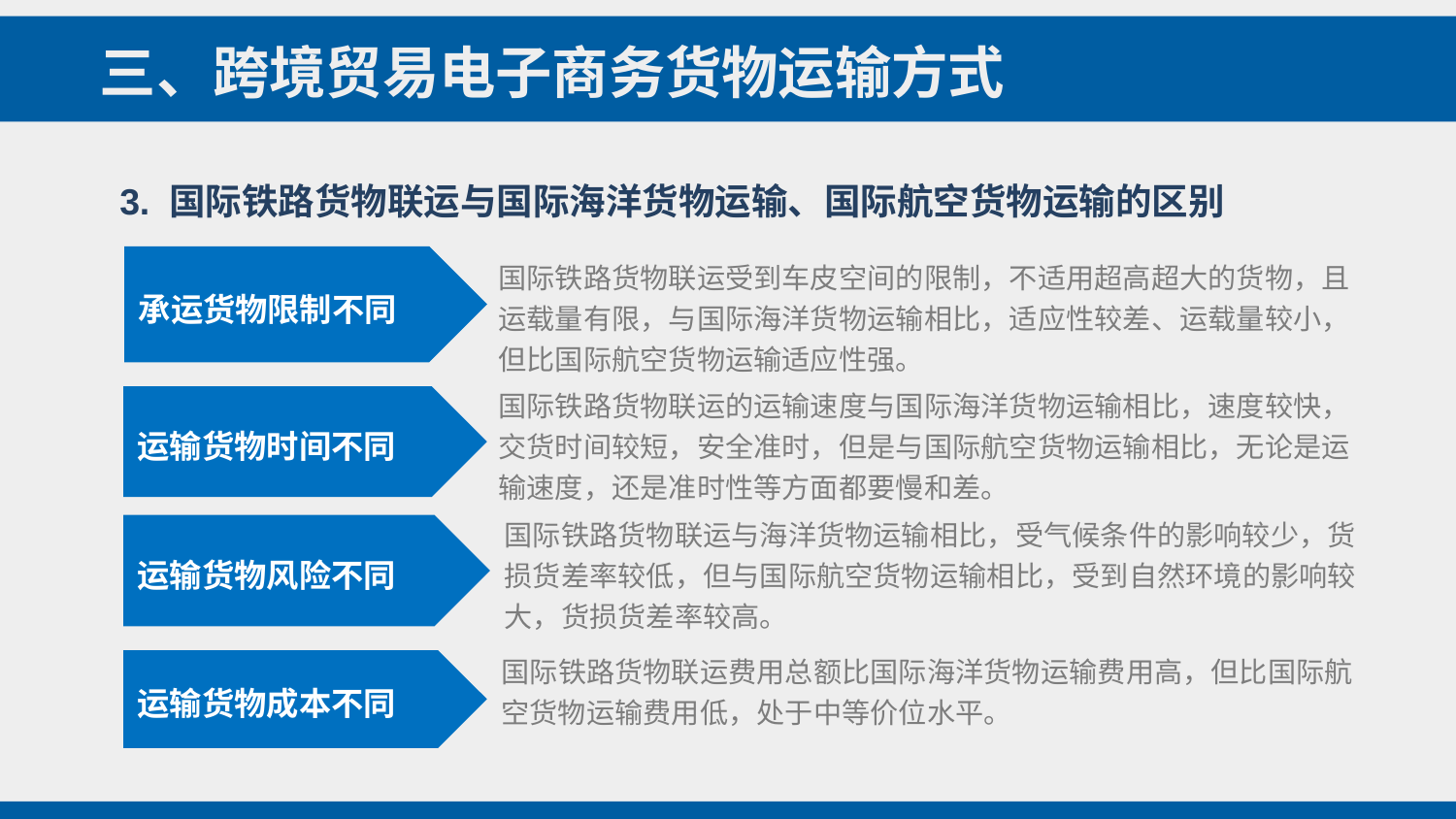

三、跨境贸易电子商务货物运输方式
3. 国际铁路货物联运与国际海洋货物运输、国际航空货物运输的区别
承运货物限制不同
国际铁路货物联运受到车皮空间的限制，不适用超高超大的货物，且运载量有限，与国际海洋货物运输相比，适应性较差、运载量较小，但比国际航空货物运输适应性强。
国际铁路货物联运的运输速度与国际海洋货物运输相比，速度较快，交货时间较短，安全准时，但是与国际航空货物运输相比，无论是运输速度，还是准时性等方面都要慢和差。
运输货物时间不同
国际铁路货物联运与海洋货物运输相比，受气候条件的影响较少，货损货差率较低，但与国际航空货物运输相比，受到自然环境的影响较大，货损货差率较高。
运输货物风险不同
国际铁路货物联运费用总额比国际海洋货物运输费用高，但比国际航空货物运输费用低，处于中等价位水平。
运输货物成本不同